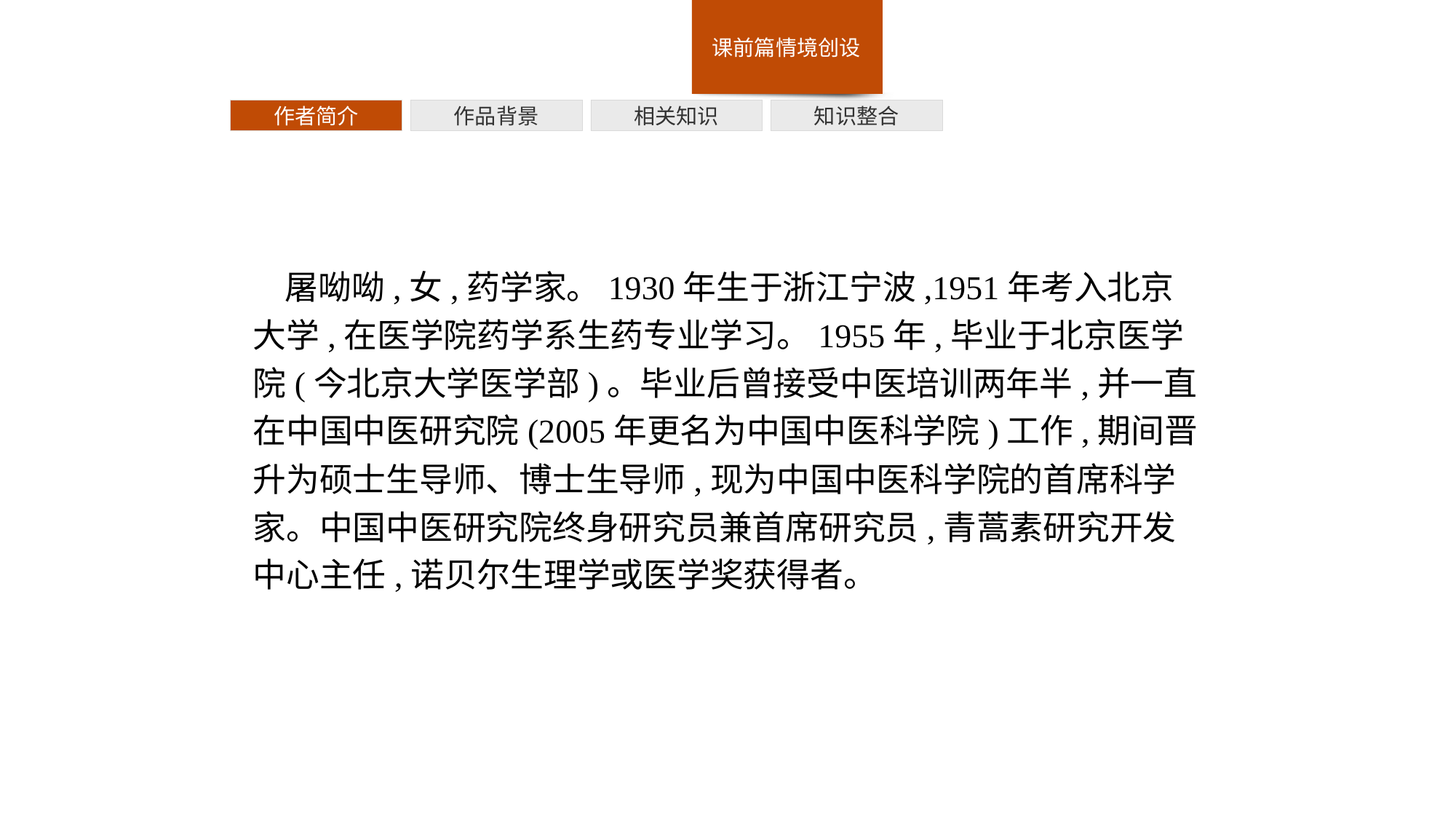

作者简介
作品背景
相关知识
知识整合
屠呦呦,女,药学家。1930年生于浙江宁波,1951年考入北京大学,在医学院药学系生药专业学习。1955年,毕业于北京医学院(今北京大学医学部)。毕业后曾接受中医培训两年半,并一直在中国中医研究院(2005年更名为中国中医科学院)工作,期间晋升为硕士生导师、博士生导师,现为中国中医科学院的首席科学家。中国中医研究院终身研究员兼首席研究员,青蒿素研究开发中心主任,诺贝尔生理学或医学奖获得者。